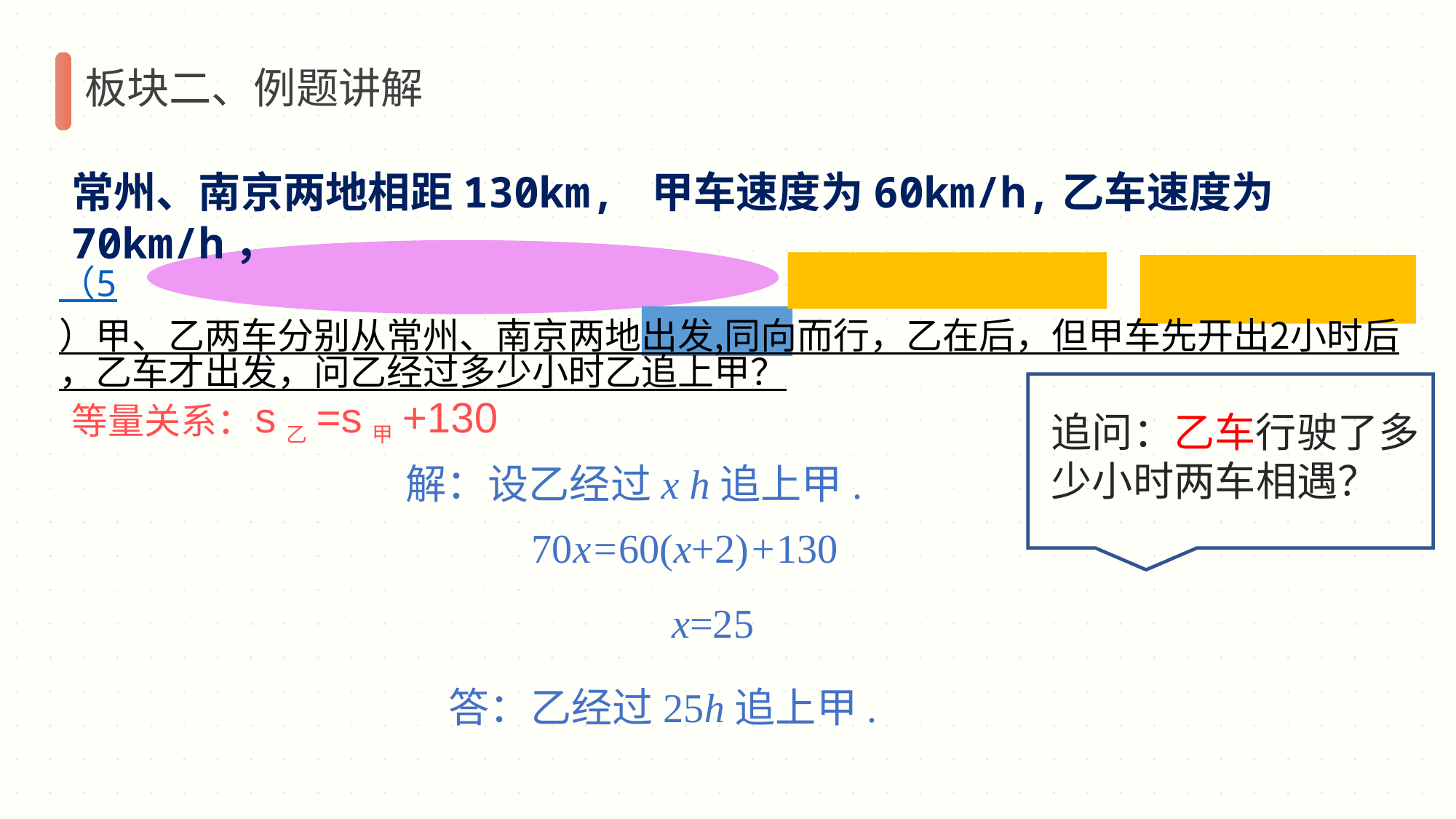

板块二、例题讲解

常州、南京两地相距130km, 甲车速度为60km/h,乙车速度为70km/h，

（5）甲、乙两车分别从常州、南京两地出发,同向而行，乙在后，但甲车先开出2小时后，乙车才出发，问乙经过多少小时乙追上甲？

s乙=s甲+130
等量关系：
追问：乙车行驶了多少小时两车相遇？
解：设乙经过x h追上甲.
70x=60(x+2)+130

            x=25
答：乙经过25h追上甲.